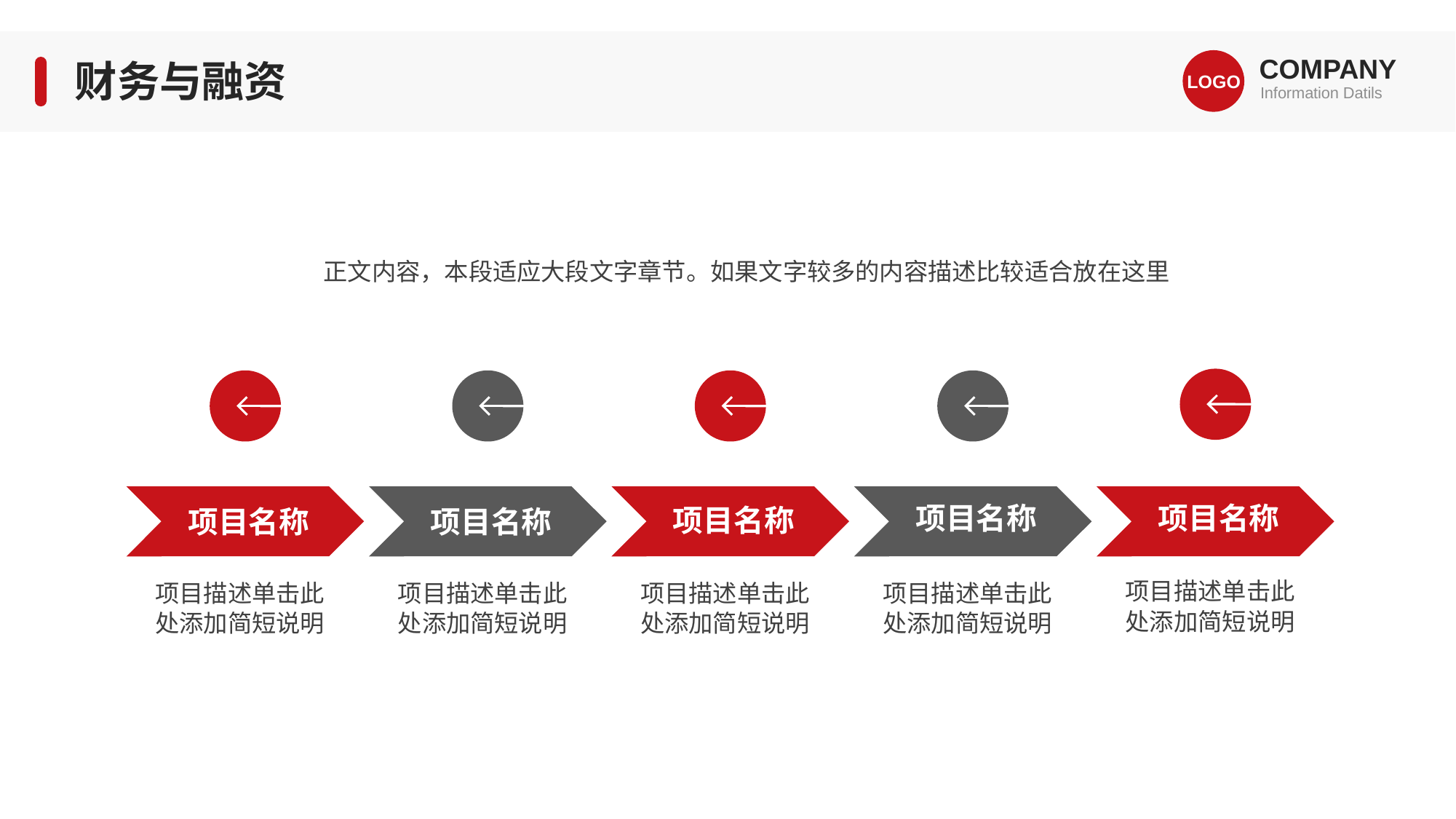

COMPANY
Information Datils

LOGO
财务与融资
正文内容，本段适应大段文字章节。如果文字较多的内容描述比较适合放在这里

项目名称
项目名称
项目名称
项目名称
项目名称
项目描述单击此处添加简短说明
项目描述单击此处添加简短说明
项目描述单击此处添加简短说明
项目描述单击此处添加简短说明
项目描述单击此处添加简短说明